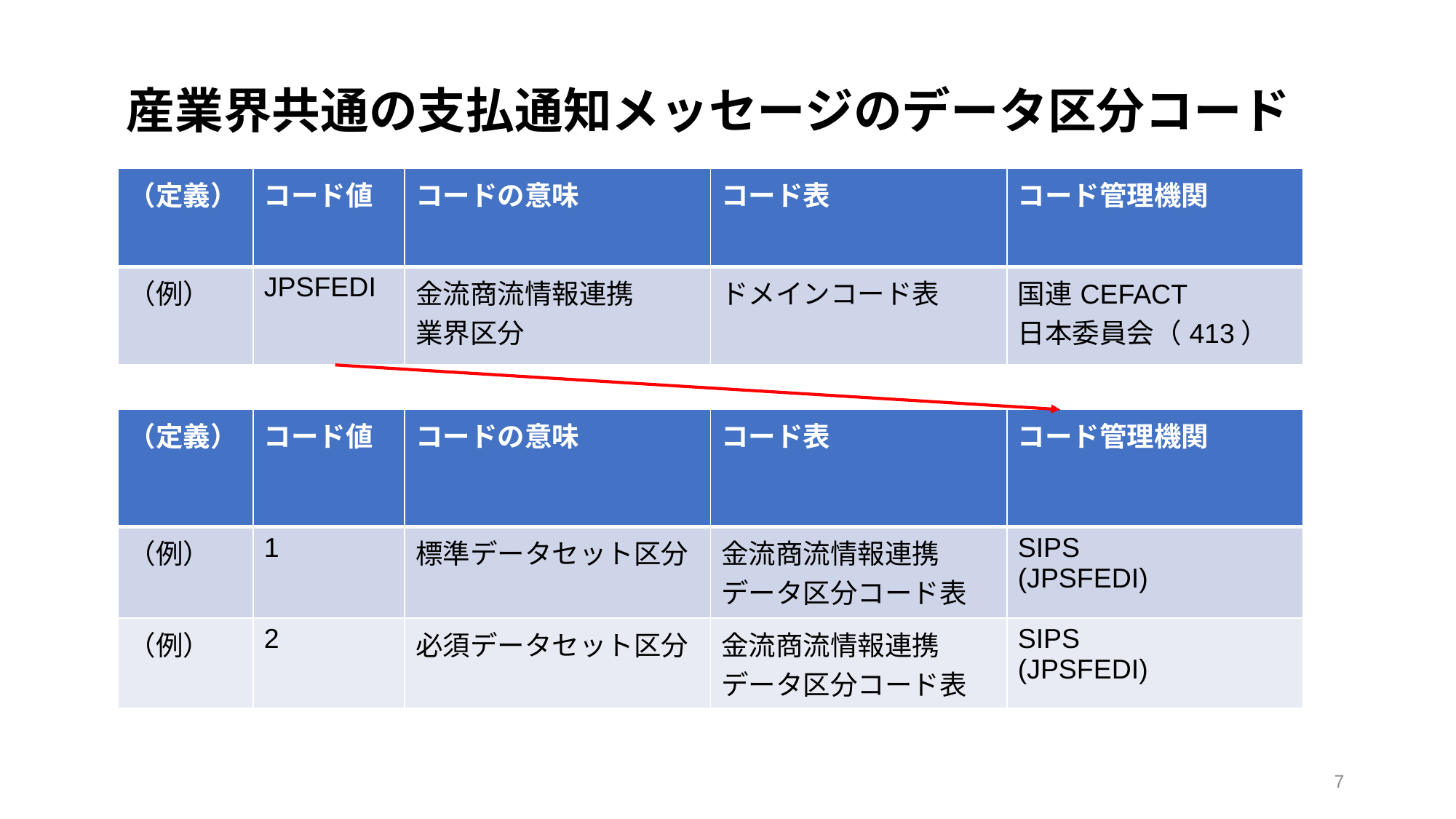

産業界共通の支払通知メッセージのデータ区分コード
| （定義） | コード値 | コードの意味 | コード表 | コード管理機関 |
| --- | --- | --- | --- | --- |
| （例） | JPSFEDI | 金流商流情報連携 業界区分 | ドメインコード表 | 国連CEFACT 日本委員会（413） |
| （定義） | コード値 | コードの意味 | コード表 | コード管理機関 |
| --- | --- | --- | --- | --- |
| （例） | 1 | 標準データセット区分 | 金流商流情報連携 データ区分コード表 | SIPS (JPSFEDI) |
| （例） | 2 | 必須データセット区分 | 金流商流情報連携 データ区分コード表 | SIPS (JPSFEDI) |
7